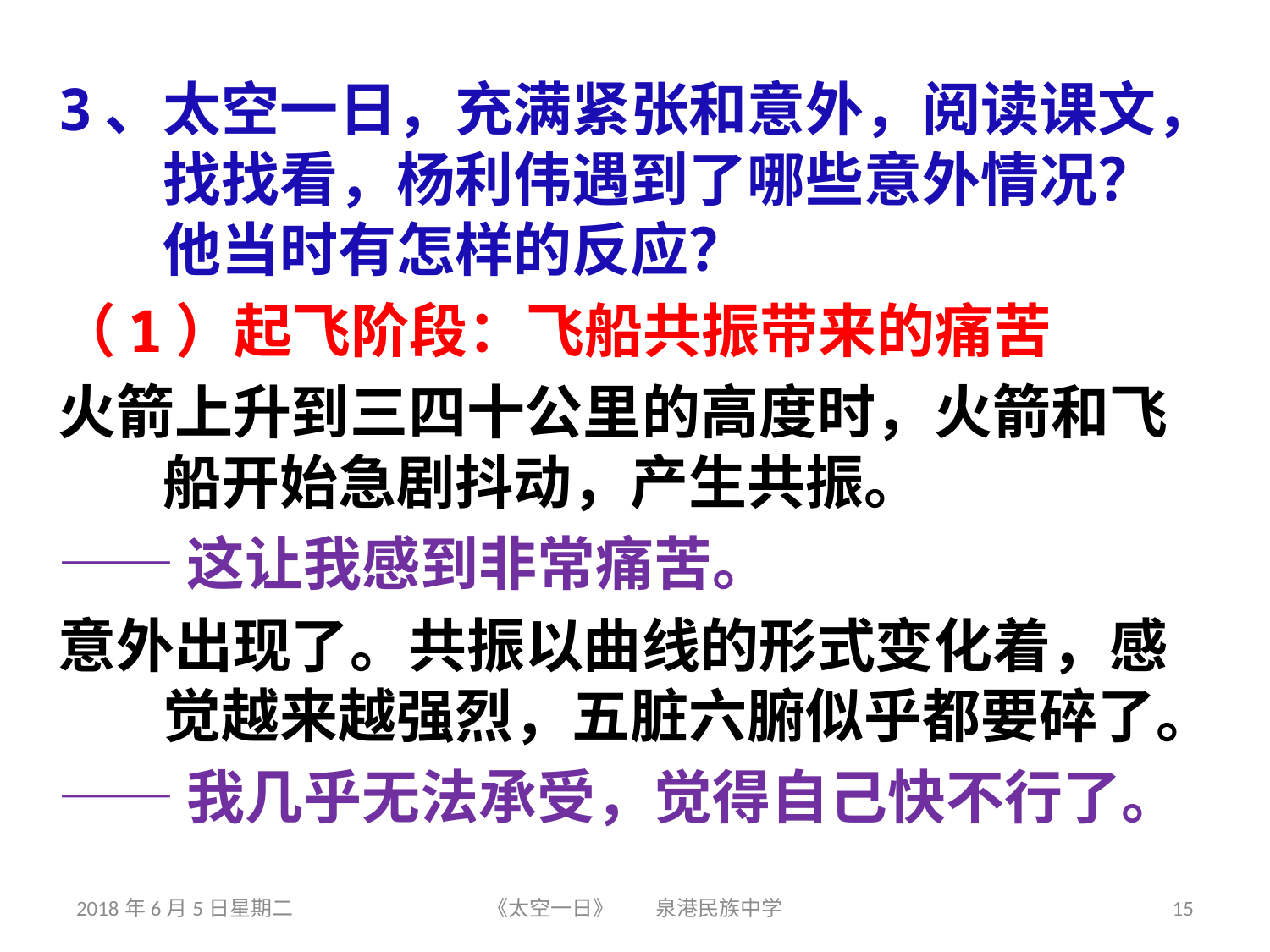

3、太空一日，充满紧张和意外，阅读课文，找找看，杨利伟遇到了哪些意外情况？他当时有怎样的反应？
（1）起飞阶段：飞船共振带来的痛苦
火箭上升到三四十公里的高度时，火箭和飞船开始急剧抖动，产生共振。
——这让我感到非常痛苦。
意外出现了。共振以曲线的形式变化着，感觉越来越强烈，五脏六腑似乎都要碎了。
——我几乎无法承受，觉得自己快不行了。

2018年6月5日星期二
《太空一日》         泉港民族中学
15